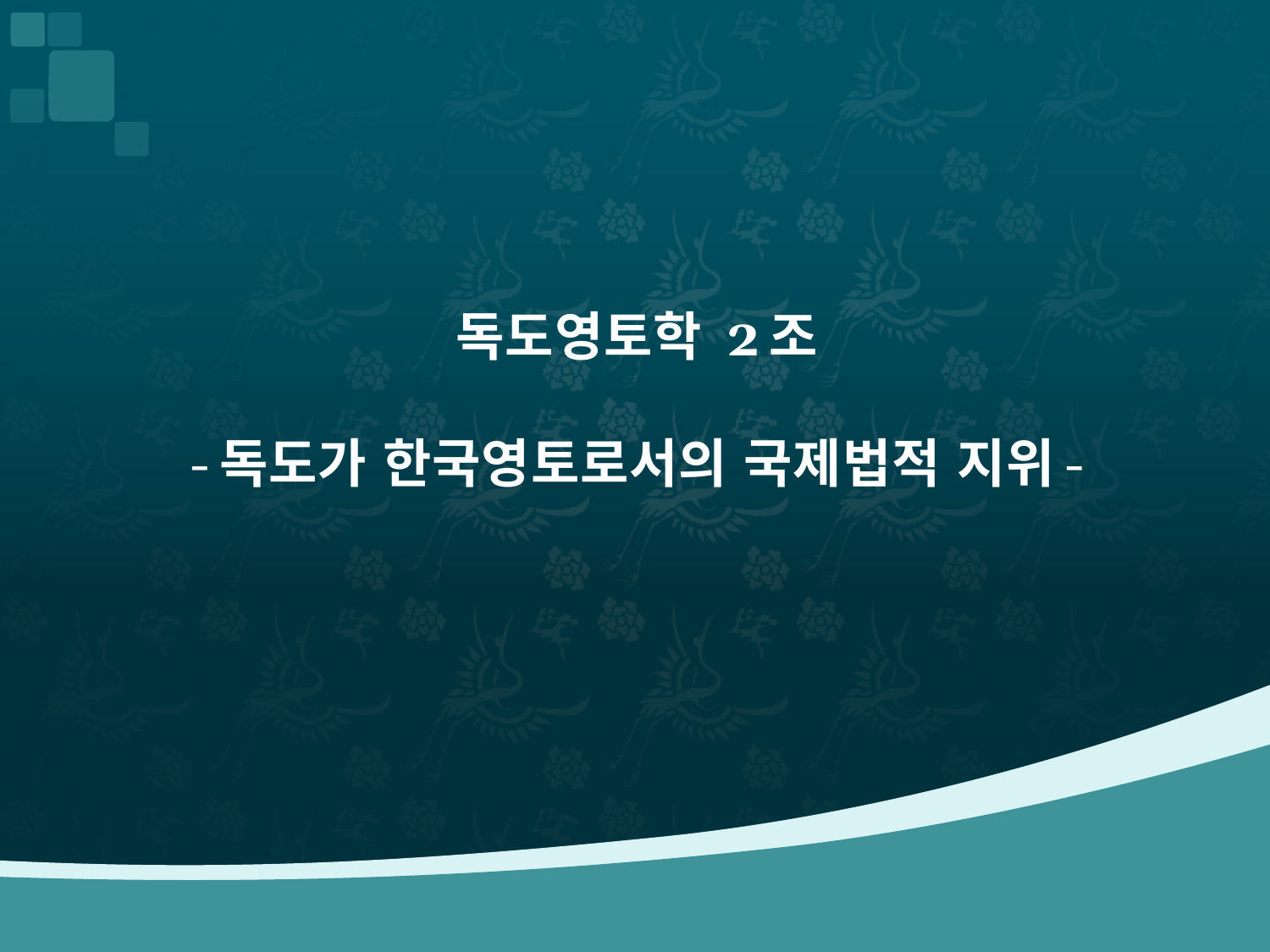

# 독도영토학 2조 -독도가 한국영토로서의 국제법적 지위-